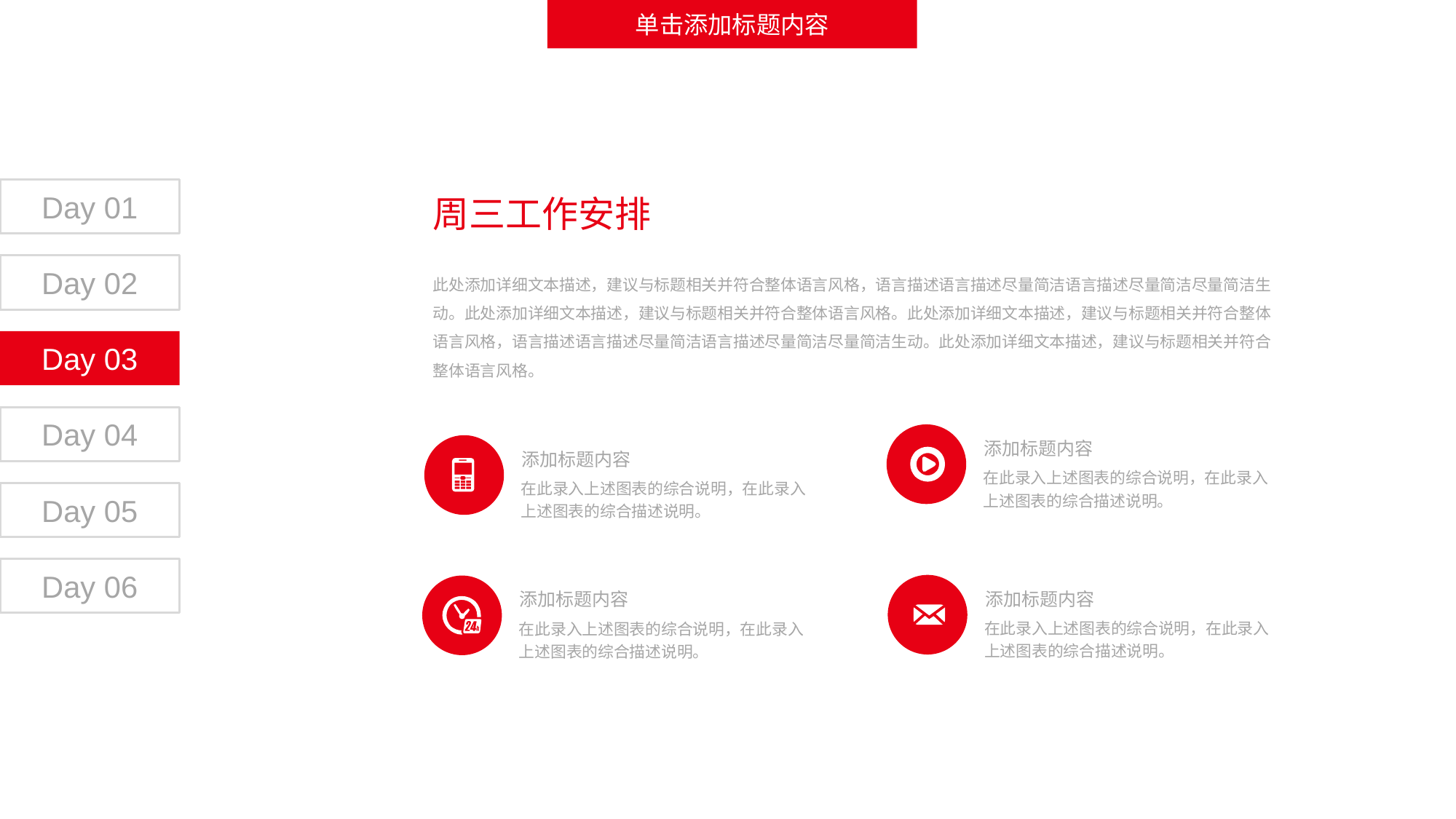

单击添加标题内容
Day 01
周三工作安排
此处添加详细文本描述，建议与标题相关并符合整体语言风格，语言描述语言描述尽量简洁语言描述尽量简洁尽量简洁生动。此处添加详细文本描述，建议与标题相关并符合整体语言风格。此处添加详细文本描述，建议与标题相关并符合整体语言风格，语言描述语言描述尽量简洁语言描述尽量简洁尽量简洁生动。此处添加详细文本描述，建议与标题相关并符合整体语言风格。
Day 02
Day 03
Day 04

添加标题内容

添加标题内容
在此录入上述图表的综合说明，在此录入上述图表的综合描述说明。
在此录入上述图表的综合说明，在此录入上述图表的综合描述说明。
Day 05
Day 06

添加标题内容
添加标题内容
在此录入上述图表的综合说明，在此录入上述图表的综合描述说明。
在此录入上述图表的综合说明，在此录入上述图表的综合描述说明。